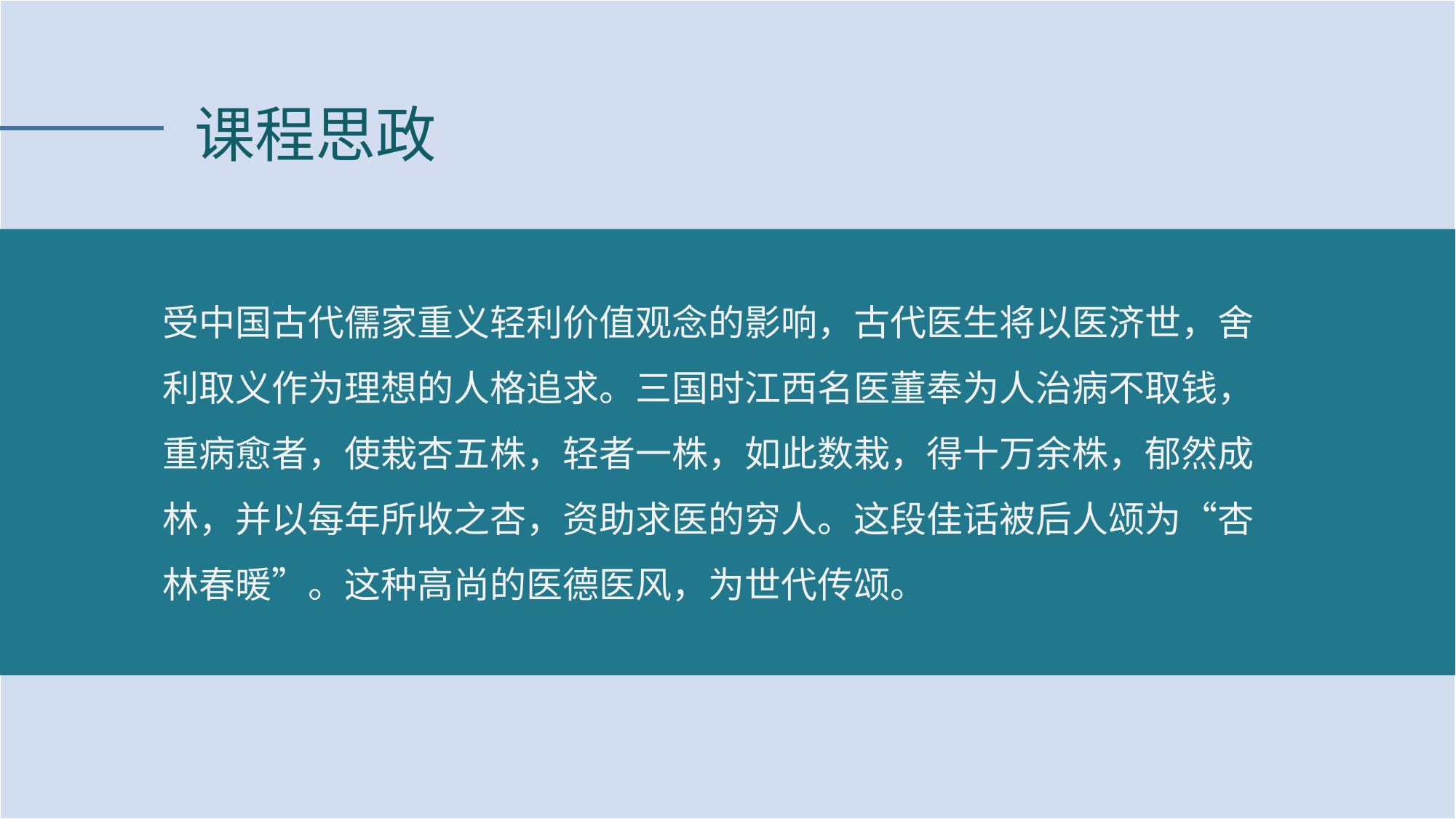

课程思政

受中国古代儒家重义轻利价值观念的影响，古代医生将以医济世，舍利取义作为理想的人格追求。三国时江西名医董奉为人治病不取钱，重病愈者，使栽杏五株，轻者一株，如此数栽，得十万余株，郁然成林，并以每年所收之杏，资助求医的穷人。这段佳话被后人颂为“杏林春暖”。这种高尚的医德医风，为世代传颂。